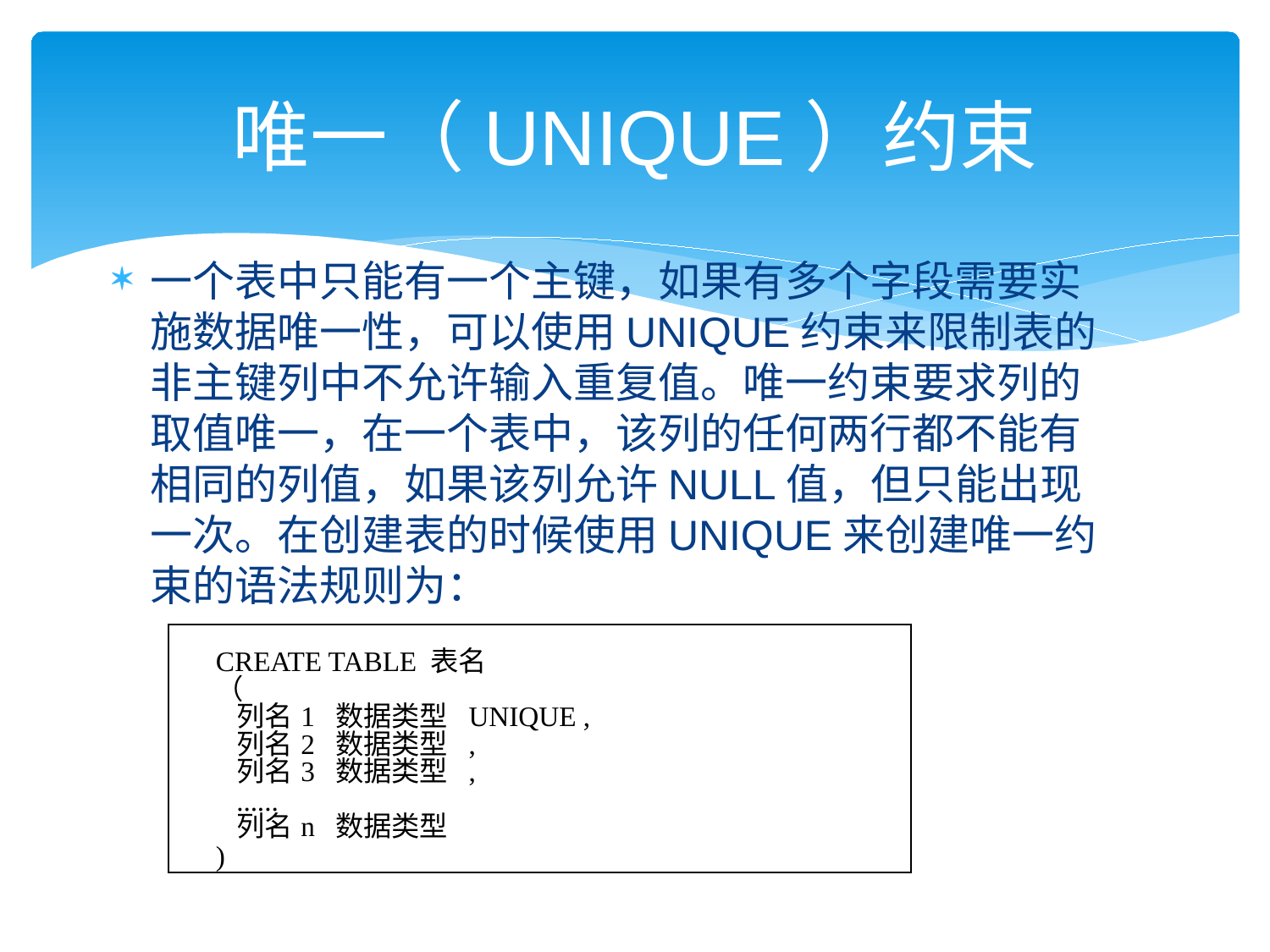

# 唯一（UNIQUE）约束
一个表中只能有一个主键，如果有多个字段需要实施数据唯一性，可以使用UNIQUE约束来限制表的非主键列中不允许输入重复值。唯一约束要求列的取值唯一，在一个表中，该列的任何两行都不能有相同的列值，如果该列允许NULL值，但只能出现一次。在创建表的时候使用UNIQUE来创建唯一约束的语法规则为：

| CREATE TABLE 表名 （ 列名1 数据类型 UNIQUE , 列名2 数据类型 , 列名3 数据类型 , ...... 列名n 数据类型 ) |
| --- |